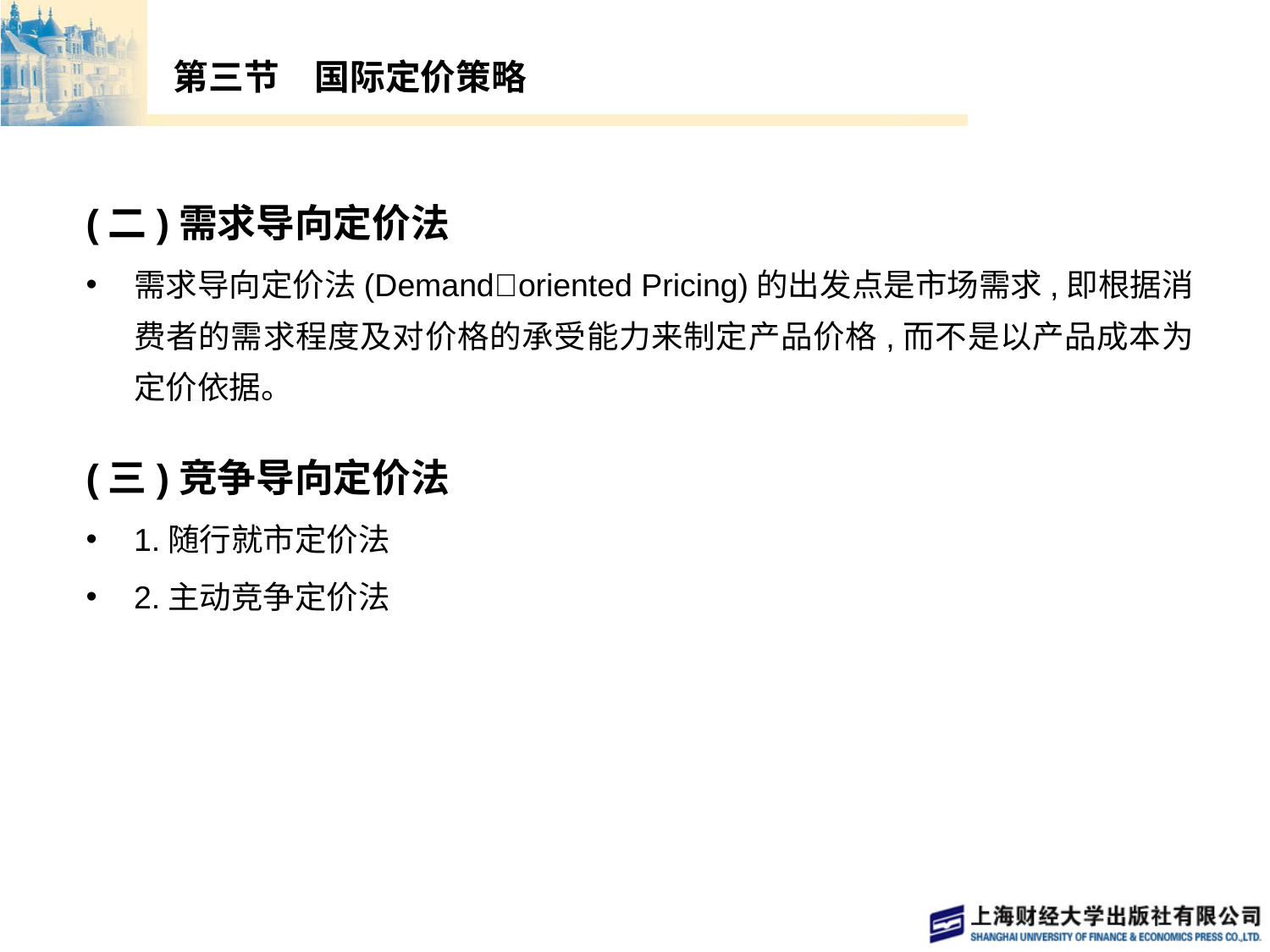

# 第三节　国际定价策略
(二)需求导向定价法
需求导向定价法(Demand􀆼oriented Pricing)的出发点是市场需求,即根据消费者的需求程度及对价格的承受能力来制定产品价格,而不是以产品成本为定价依据。
(三)竞争导向定价法
1.随行就市定价法
2.主动竞争定价法